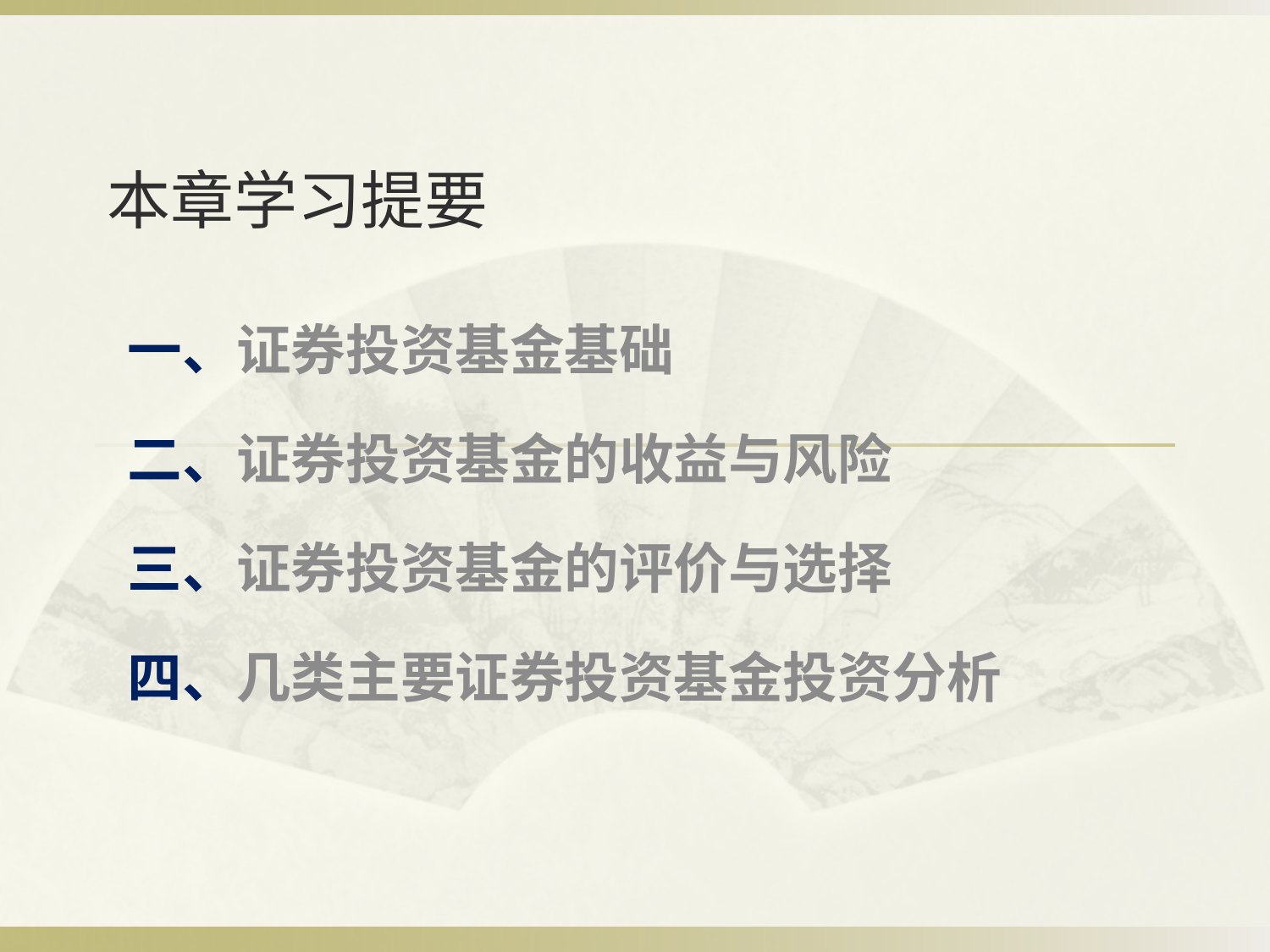

# 本章学习提要
一、证券投资基金基础
二、证券投资基金的收益与风险
三、证券投资基金的评价与选择
四、几类主要证券投资基金投资分析